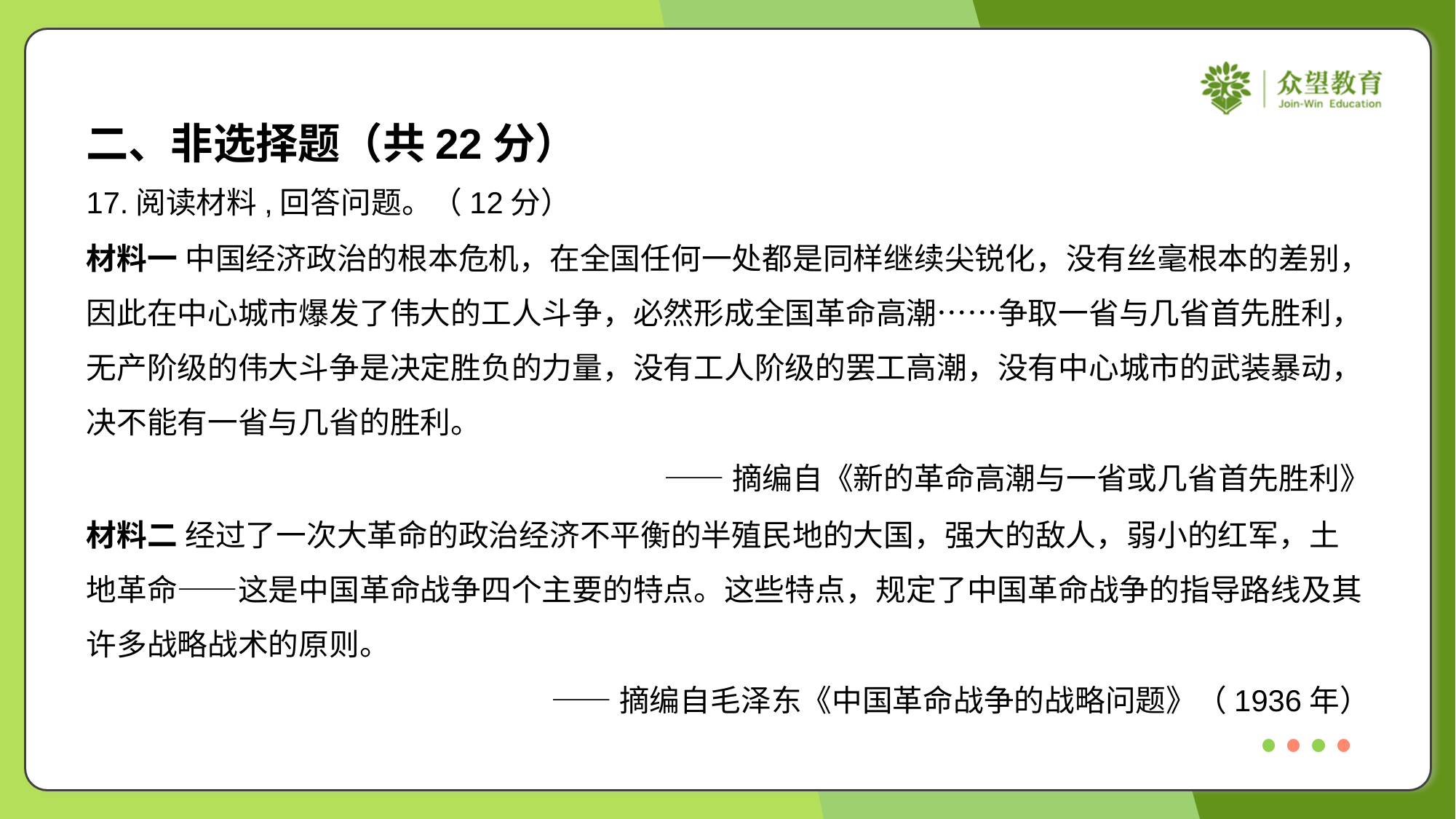

二、非选择题（共22分）
17.阅读材料,回答问题。（12分）
材料一 中国经济政治的根本危机，在全国任何一处都是同样继续尖锐化，没有丝毫根本的差别，
因此在中心城市爆发了伟大的工人斗争，必然形成全国革命高潮……争取一省与几省首先胜利，
无产阶级的伟大斗争是决定胜负的力量，没有工人阶级的罢工高潮，没有中心城市的武装暴动，
决不能有一省与几省的胜利。
——摘编自《新的革命高潮与一省或几省首先胜利》
材料二 经过了一次大革命的政治经济不平衡的半殖民地的大国，强大的敌人，弱小的红军，土
地革命——这是中国革命战争四个主要的特点。这些特点，规定了中国革命战争的指导路线及其
许多战略战术的原则。
——摘编自毛泽东《中国革命战争的战略问题》（1936年）